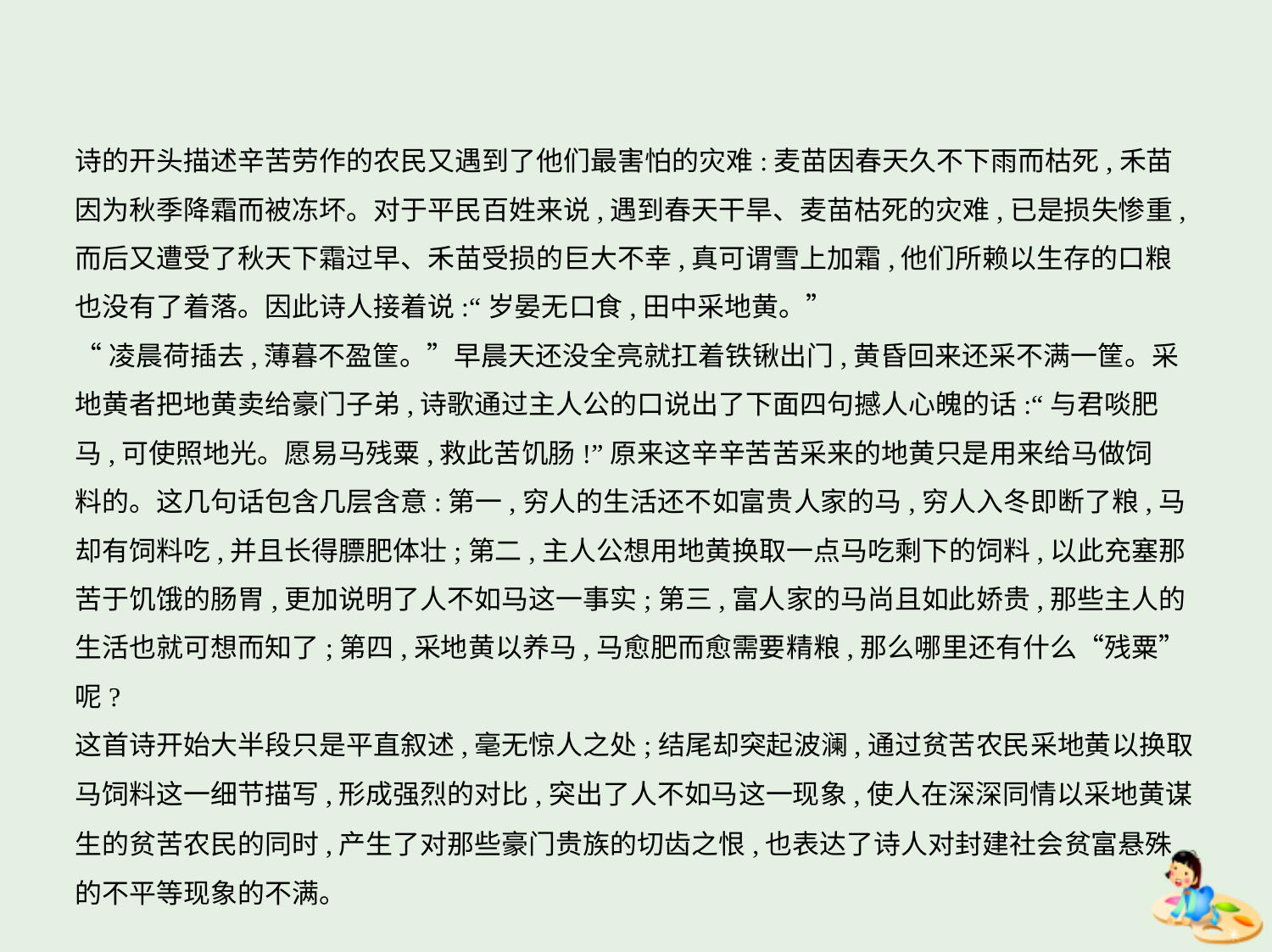

诗的开头描述辛苦劳作的农民又遇到了他们最害怕的灾难:麦苗因春天久不下雨而枯死,禾苗
因为秋季降霜而被冻坏。对于平民百姓来说,遇到春天干旱、麦苗枯死的灾难,已是损失惨重,
而后又遭受了秋天下霜过早、禾苗受损的巨大不幸,真可谓雪上加霜,他们所赖以生存的口粮
也没有了着落。因此诗人接着说:“岁晏无口食,田中采地黄。”
“凌晨荷插去,薄暮不盈筐。”早晨天还没全亮就扛着铁锹出门,黄昏回来还采不满一筐。采
地黄者把地黄卖给豪门子弟,诗歌通过主人公的口说出了下面四句撼人心魄的话:“与君啖肥
马,可使照地光。愿易马残粟,救此苦饥肠!”原来这辛辛苦苦采来的地黄只是用来给马做饲
料的。这几句话包含几层含意:第一,穷人的生活还不如富贵人家的马,穷人入冬即断了粮,马
却有饲料吃,并且长得膘肥体壮;第二,主人公想用地黄换取一点马吃剩下的饲料,以此充塞那
苦于饥饿的肠胃,更加说明了人不如马这一事实;第三,富人家的马尚且如此娇贵,那些主人的
生活也就可想而知了;第四,采地黄以养马,马愈肥而愈需要精粮,那么哪里还有什么“残粟”
呢?
这首诗开始大半段只是平直叙述,毫无惊人之处;结尾却突起波澜,通过贫苦农民采地黄以换取
马饲料这一细节描写,形成强烈的对比,突出了人不如马这一现象,使人在深深同情以采地黄谋
生的贫苦农民的同时,产生了对那些豪门贵族的切齿之恨,也表达了诗人对封建社会贫富悬殊
的不平等现象的不满。